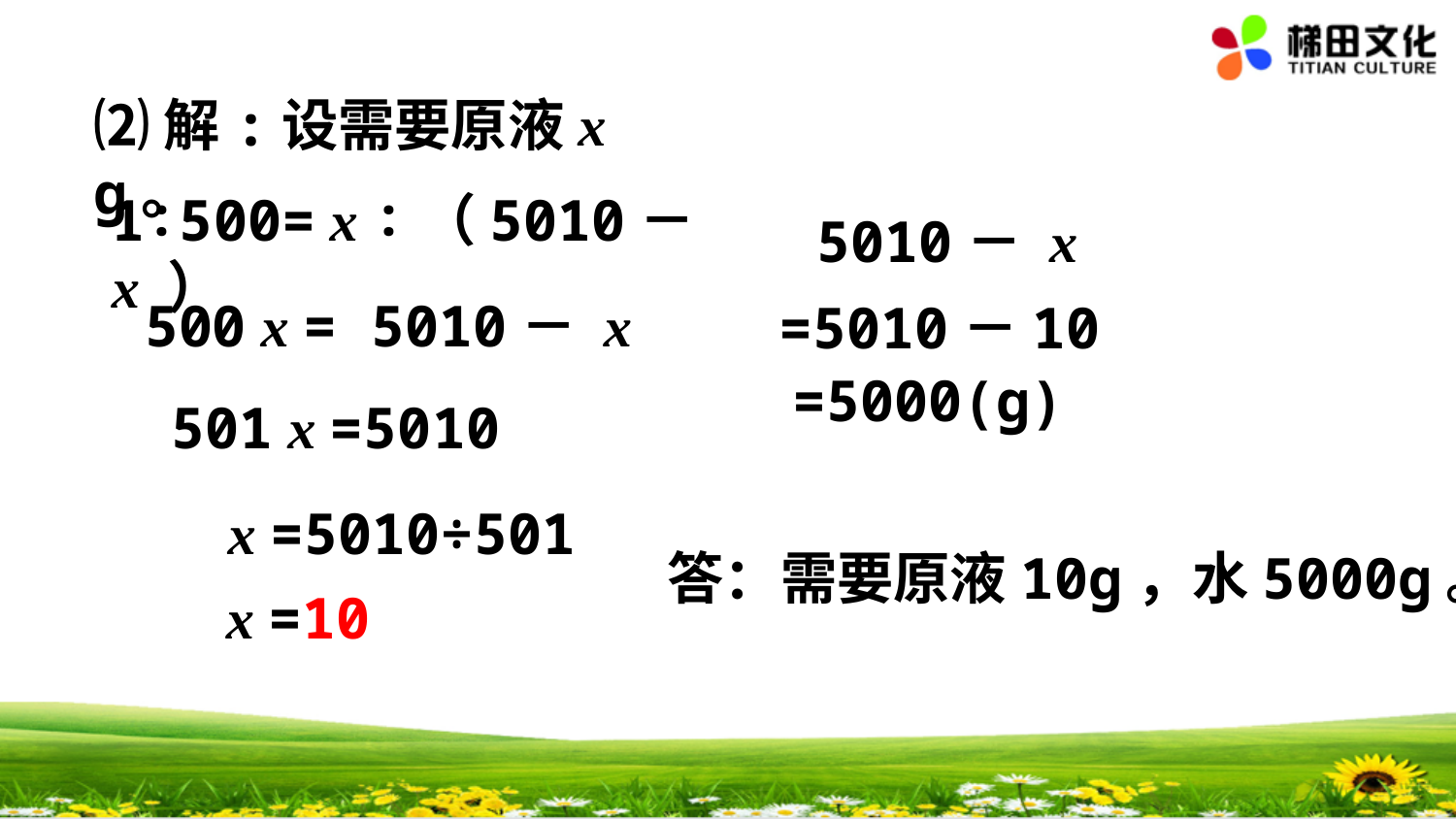

⑵解:设需要原液x g。
1∶500= x ∶（5010－ x ）
5010－ x
500 x = 5010－ x
=5010－10
=5000(g)
501 x =5010
x =5010÷501
答：需要原液10g，水5000g。
 x =10